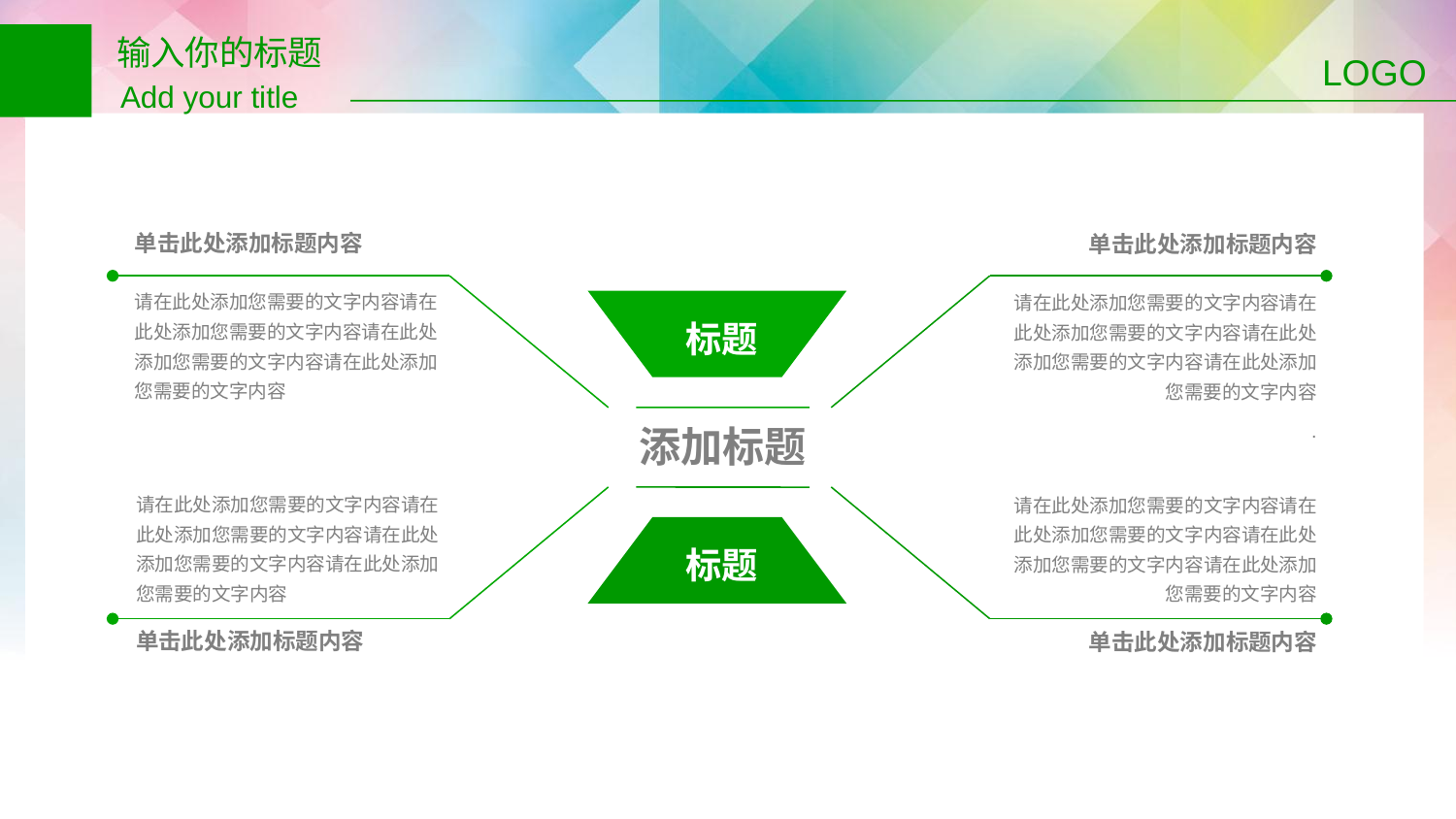

输入你的标题
Add your title
LOGO
单击此处添加标题内容
单击此处添加标题内容

请在此处添加您需要的文字内容请在此处添加您需要的文字内容请在此处添加您需要的文字内容请在此处添加您需要的文字内容
请在此处添加您需要的文字内容请在此处添加您需要的文字内容请在此处添加您需要的文字内容请在此处添加您需要的文字内容
.

标题

添加标题
请在此处添加您需要的文字内容请在此处添加您需要的文字内容请在此处添加您需要的文字内容请在此处添加您需要的文字内容
请在此处添加您需要的文字内容请在此处添加您需要的文字内容请在此处添加您需要的文字内容请在此处添加您需要的文字内容

标题
单击此处添加标题内容
单击此处添加标题内容